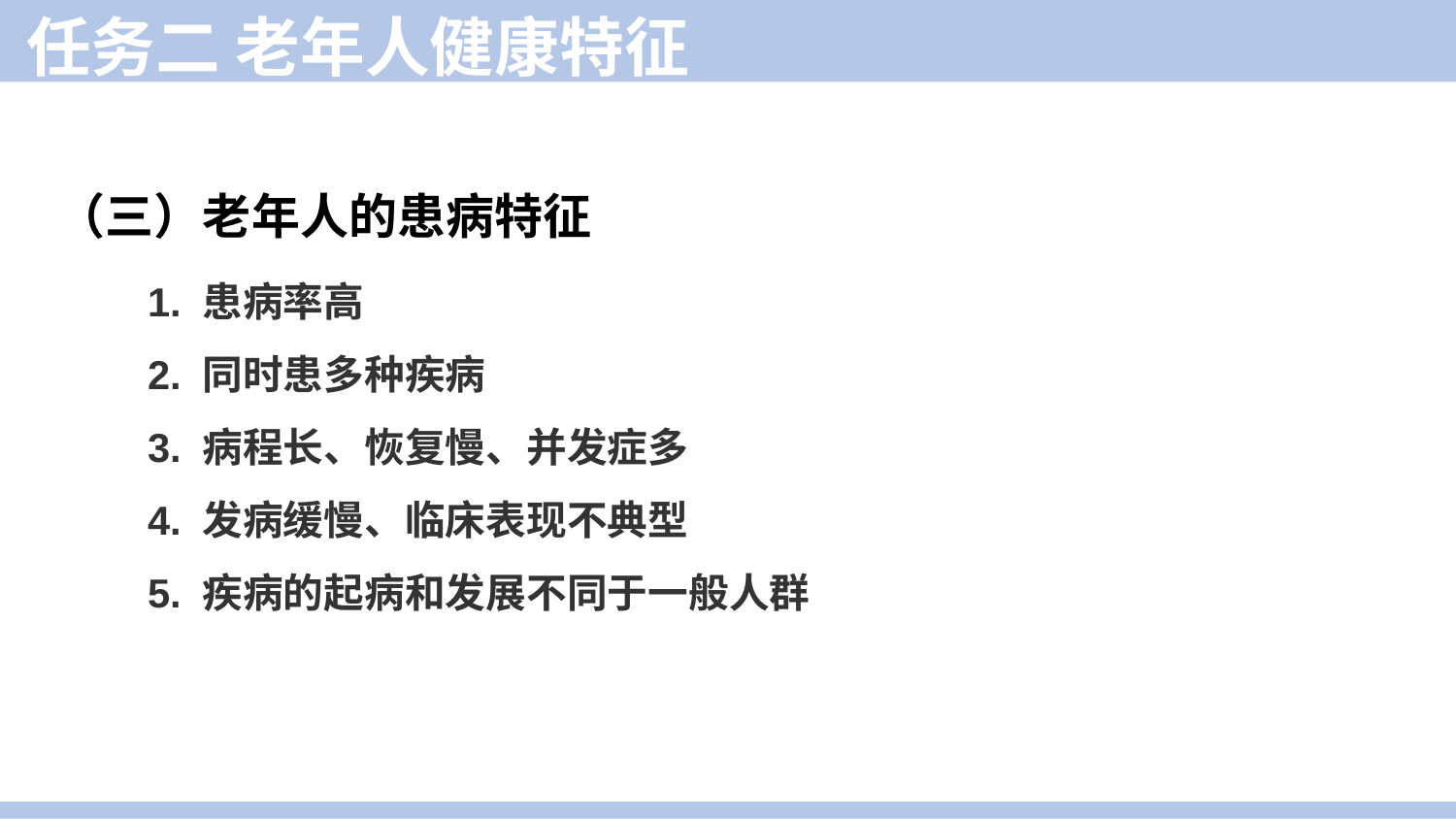

任务二 老年人健康特征
（三）老年人的患病特征
1. 患病率高
2. 同时患多种疾病
3. 病程长、恢复慢、并发症多
4. 发病缓慢、临床表现不典型
5. 疾病的起病和发展不同于一般人群